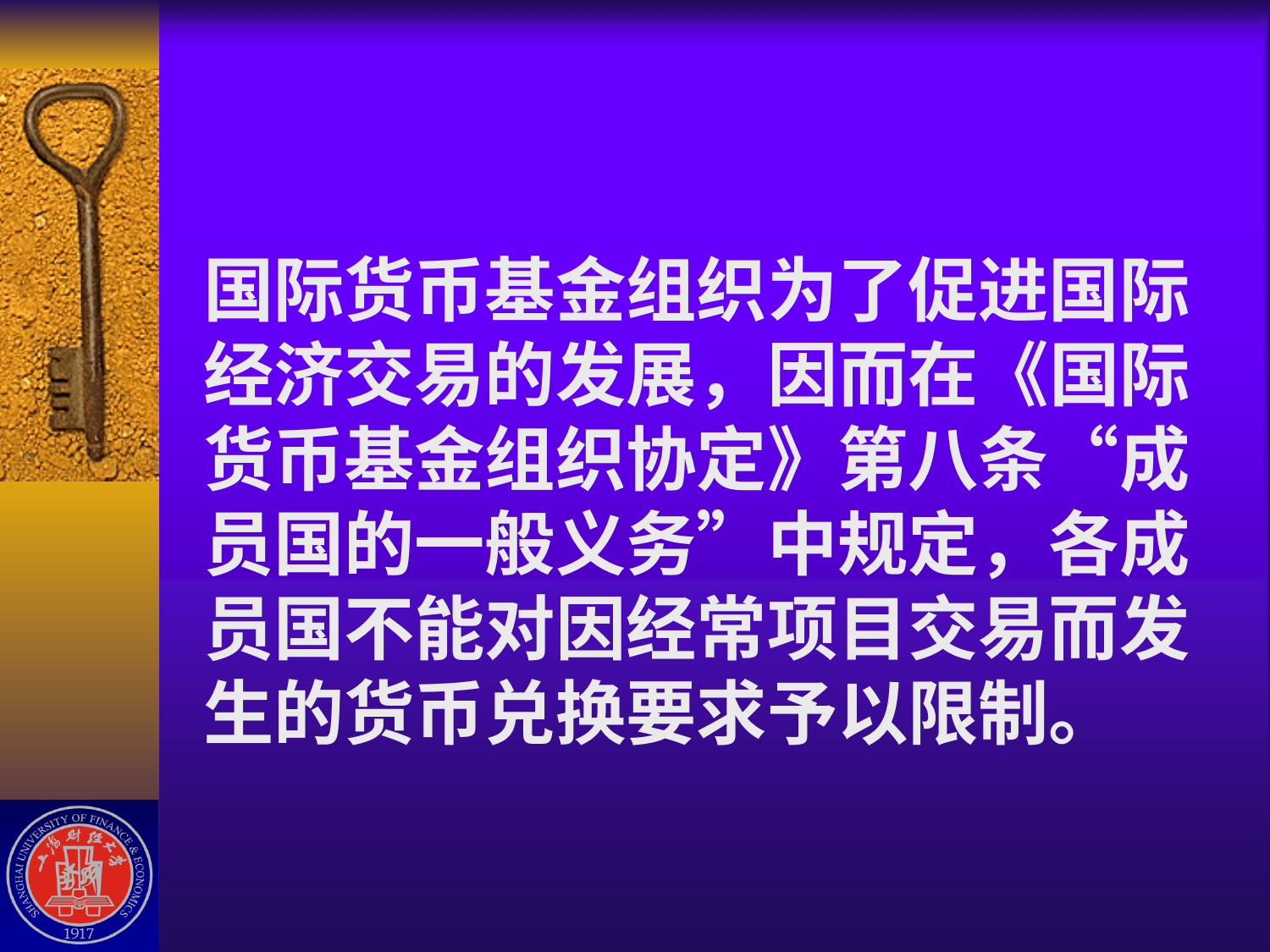

# 国际货币基金组织为了促进国际经济交易的发展，因而在《国际货币基金组织协定》第八条“成员国的一般义务”中规定，各成员国不能对因经常项目交易而发生的货币兑换要求予以限制。